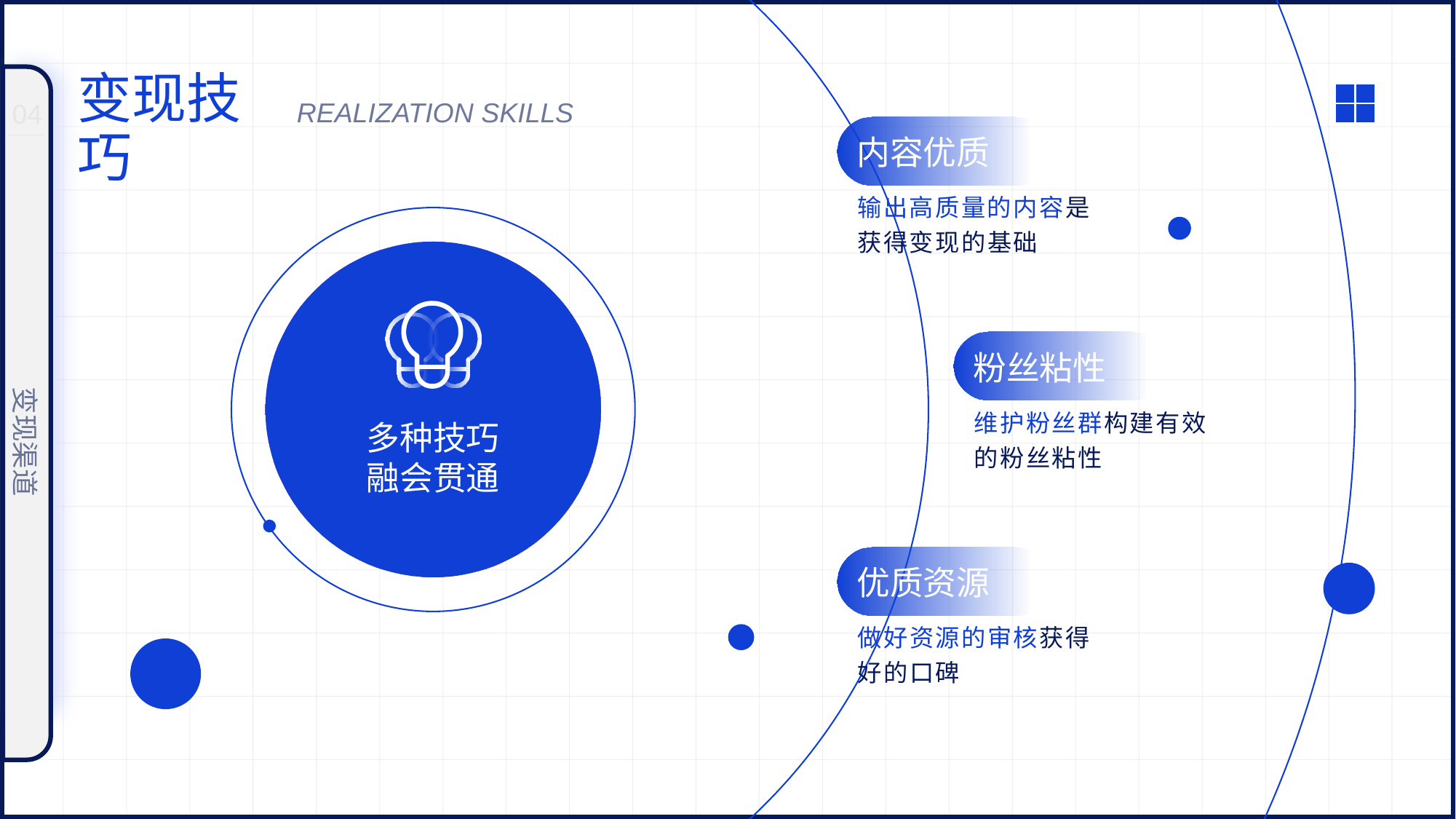

变现技巧
REALIZATION SKILLS
04

内容优质
输出高质量的内容是
获得变现的基础

多种技巧融会贯通

粉丝粘性
维护粉丝群构建有效
的粉丝粘性
变现渠道

优质资源

做好资源的审核获得
好的口碑